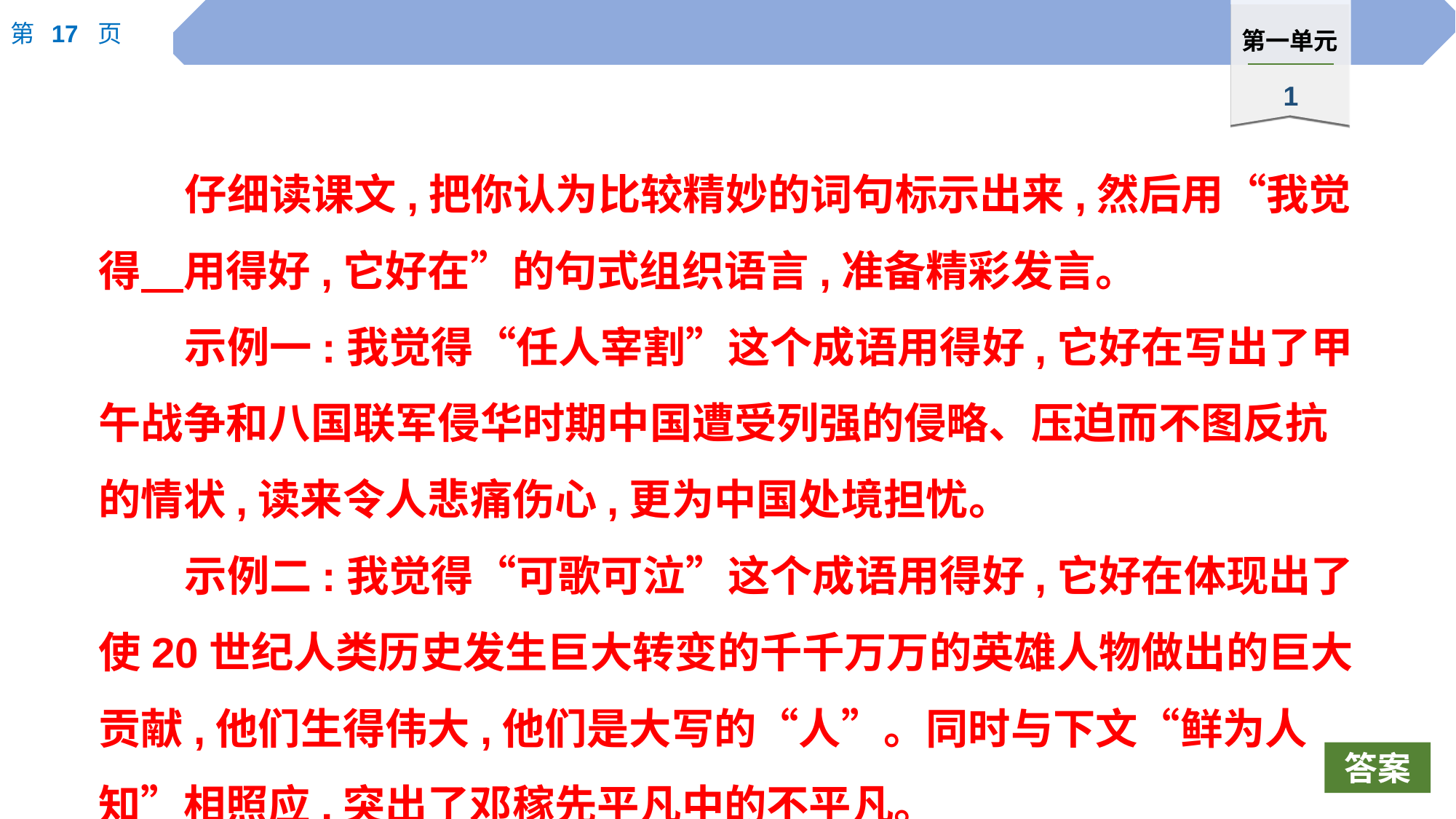

仔细读课文,把你认为比较精妙的词句标示出来,然后用“我觉得　用得好,它好在”的句式组织语言,准备精彩发言。
示例一:我觉得“任人宰割”这个成语用得好,它好在写出了甲午战争和八国联军侵华时期中国遭受列强的侵略、压迫而不图反抗的情状,读来令人悲痛伤心,更为中国处境担忧。
示例二:我觉得“可歌可泣”这个成语用得好,它好在体现出了使20世纪人类历史发生巨大转变的千千万万的英雄人物做出的巨大贡献,他们生得伟大,他们是大写的“人”。同时与下文“鲜为人知”相照应,突出了邓稼先平凡中的不平凡。
答案